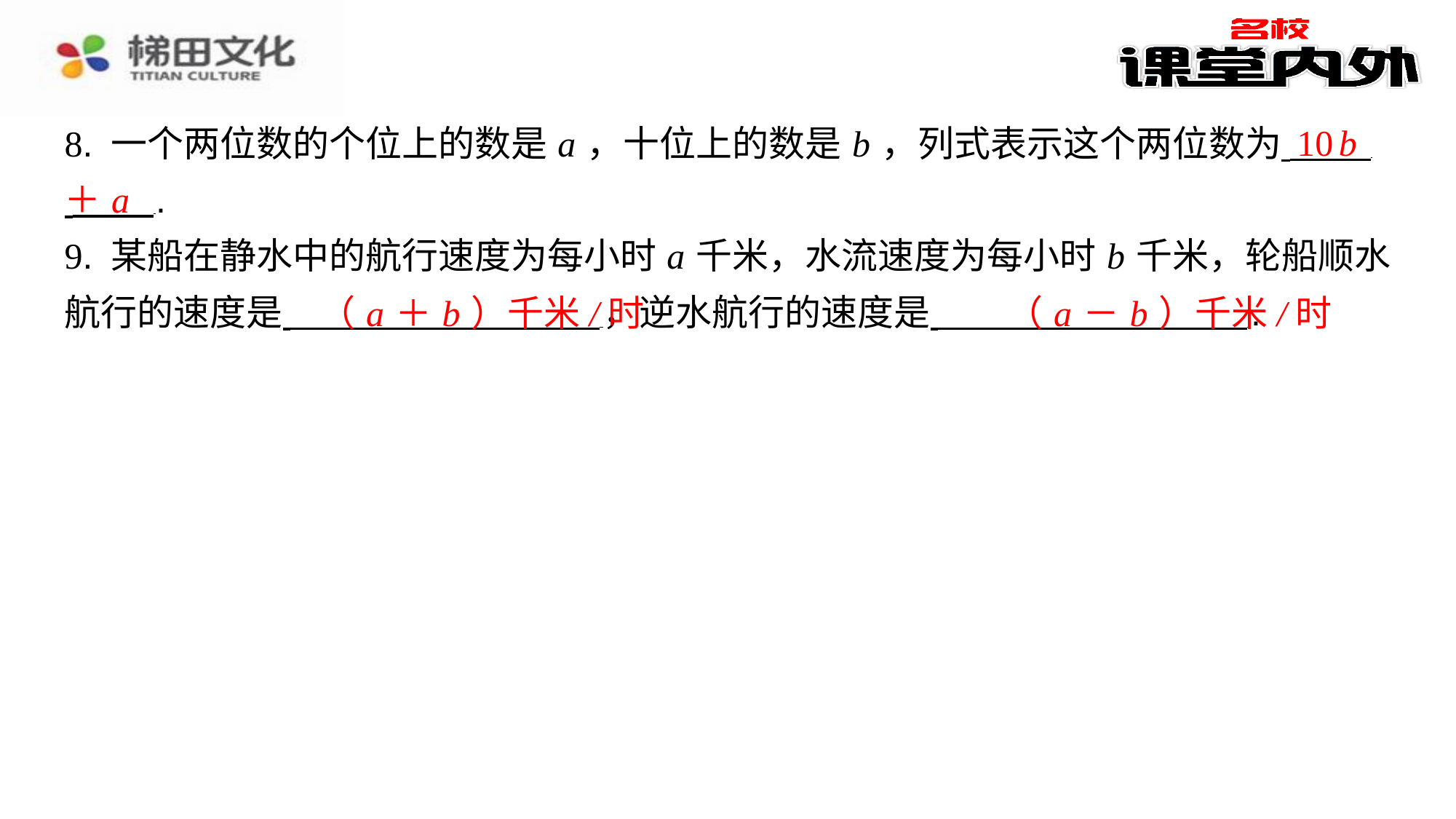

10 b
8. 一个两位数的个位上的数是 a ，十位上的数是 b ，列式表示这个两位数为              ⁠
              ⁠.
9. 某船在静水中的航行速度为每小时 a 千米，水流速度为每小时 b 千米，轮船顺水
航行的速度是                                                ，逆水航行的速度是                                                ⁠.
＋ a
（ a ＋ b ）千米/时
（ a － b ）千米/时